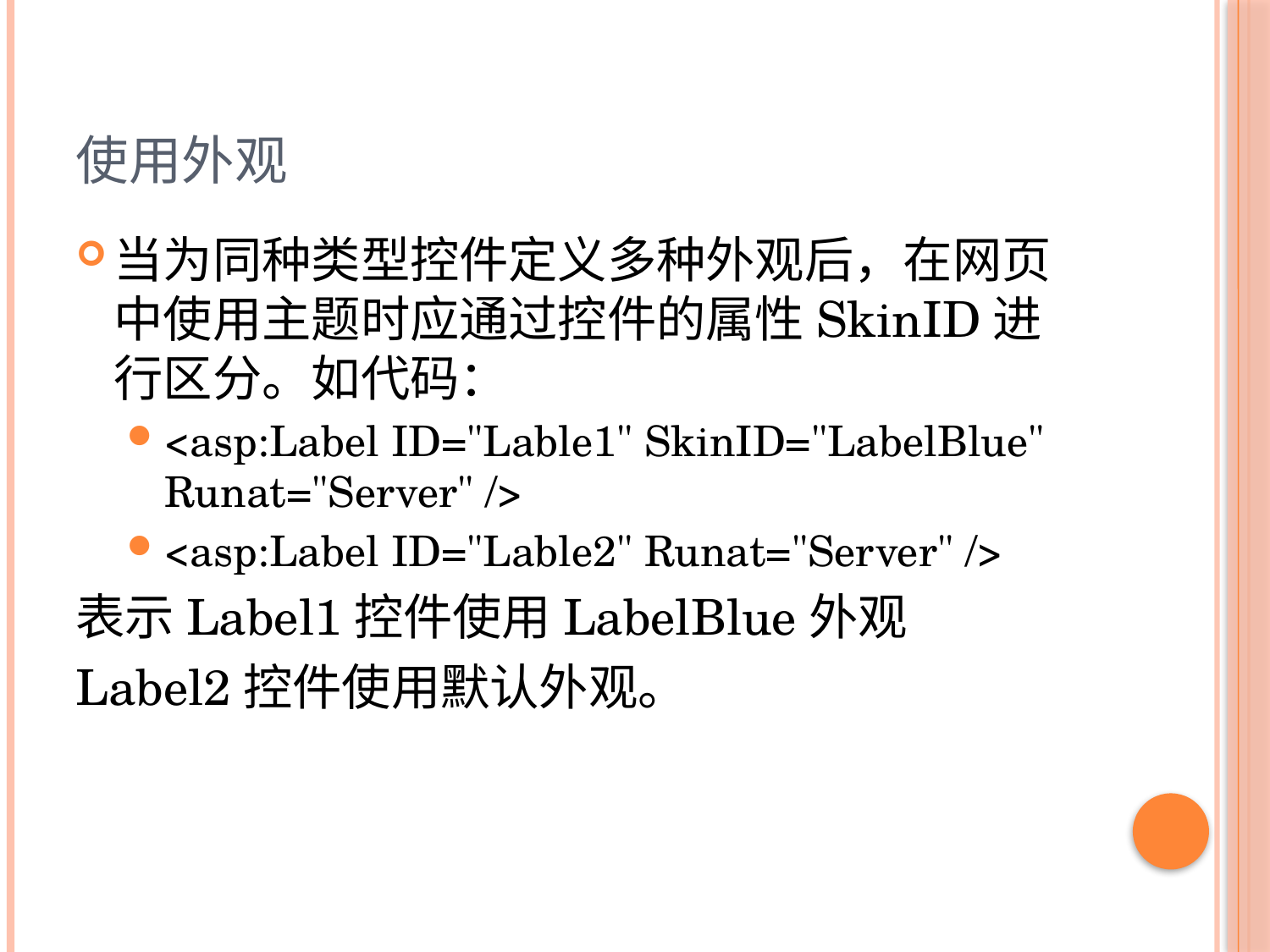

# 使用外观
当为同种类型控件定义多种外观后，在网页中使用主题时应通过控件的属性SkinID进行区分。如代码：
<asp:Label ID="Lable1" SkinID="LabelBlue" Runat="Server" />
<asp:Label ID="Lable2" Runat="Server" />
表示Label1控件使用LabelBlue外观
Label2控件使用默认外观。
9